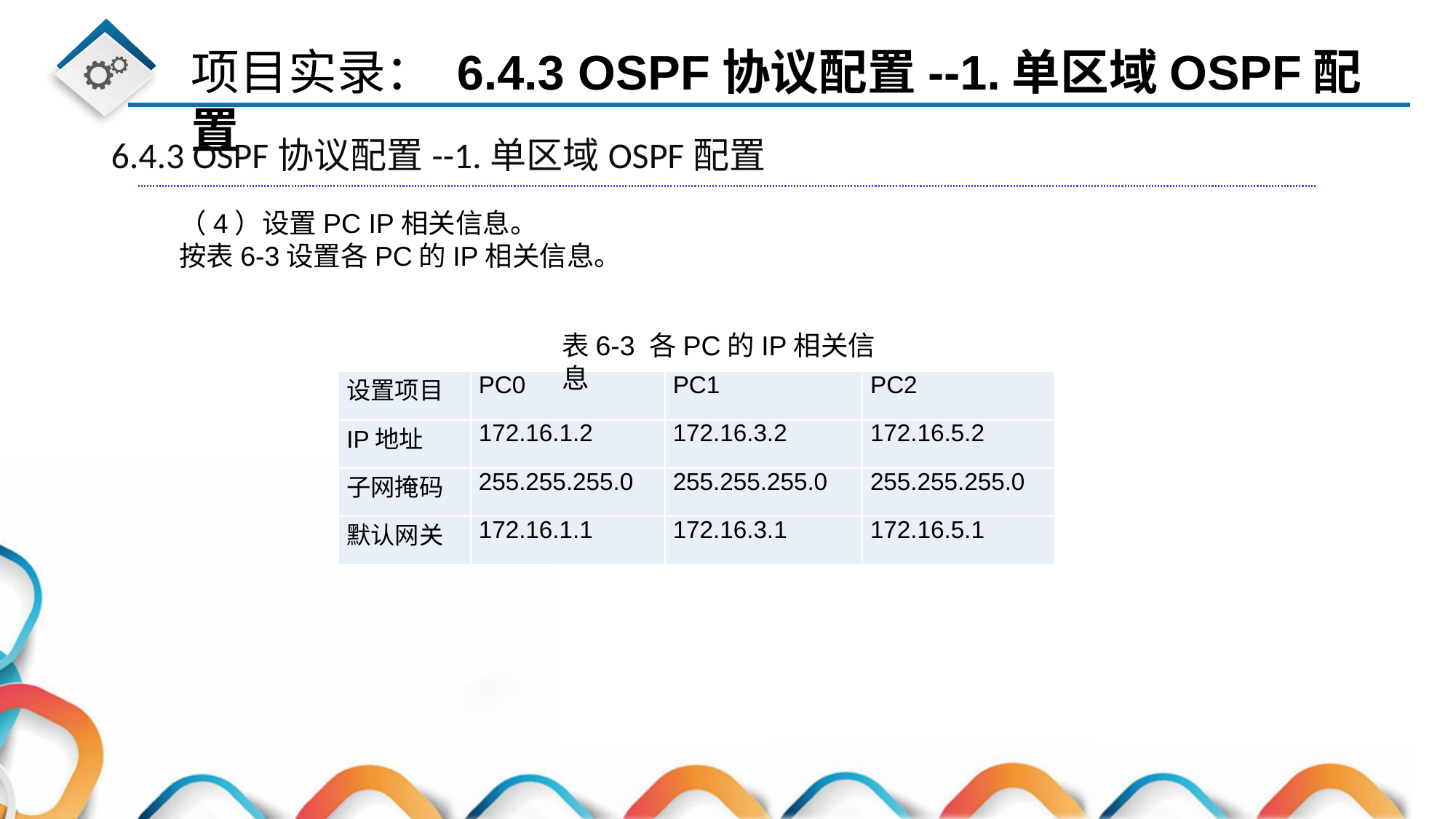

6.4.3 OSPF协议配置--1.单区域OSPF配置

（4）设置PC IP相关信息。
按表6-3设置各PC的IP相关信息。
表6-3 各PC的IP相关信息

| 设置项目 | PC0 | PC1 | PC2 |
| --- | --- | --- | --- |
| IP地址 | 172.16.1.2 | 172.16.3.2 | 172.16.5.2 |
| 子网掩码 | 255.255.255.0 | 255.255.255.0 | 255.255.255.0 |
| 默认网关 | 172.16.1.1 | 172.16.3.1 | 172.16.5.1 |